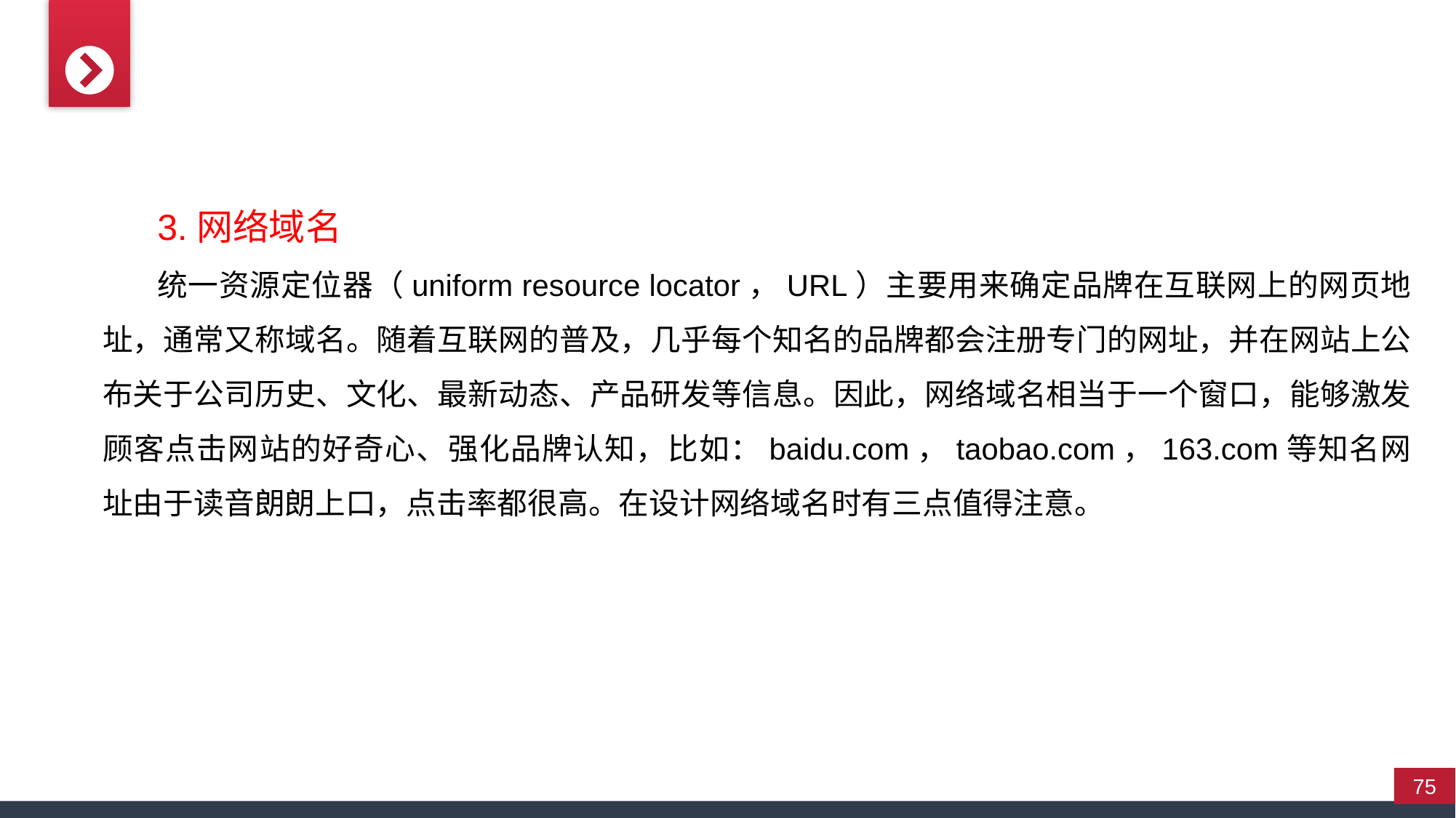

3.网络域名
统一资源定位器（uniform resource locator，URL）主要用来确定品牌在互联网上的网页地址，通常又称域名。随着互联网的普及，几乎每个知名的品牌都会注册专门的网址，并在网站上公布关于公司历史、文化、最新动态、产品研发等信息。因此，网络域名相当于一个窗口，能够激发顾客点击网站的好奇心、强化品牌认知，比如：baidu.com，taobao.com，163.com等知名网址由于读音朗朗上口，点击率都很高。在设计网络域名时有三点值得注意。